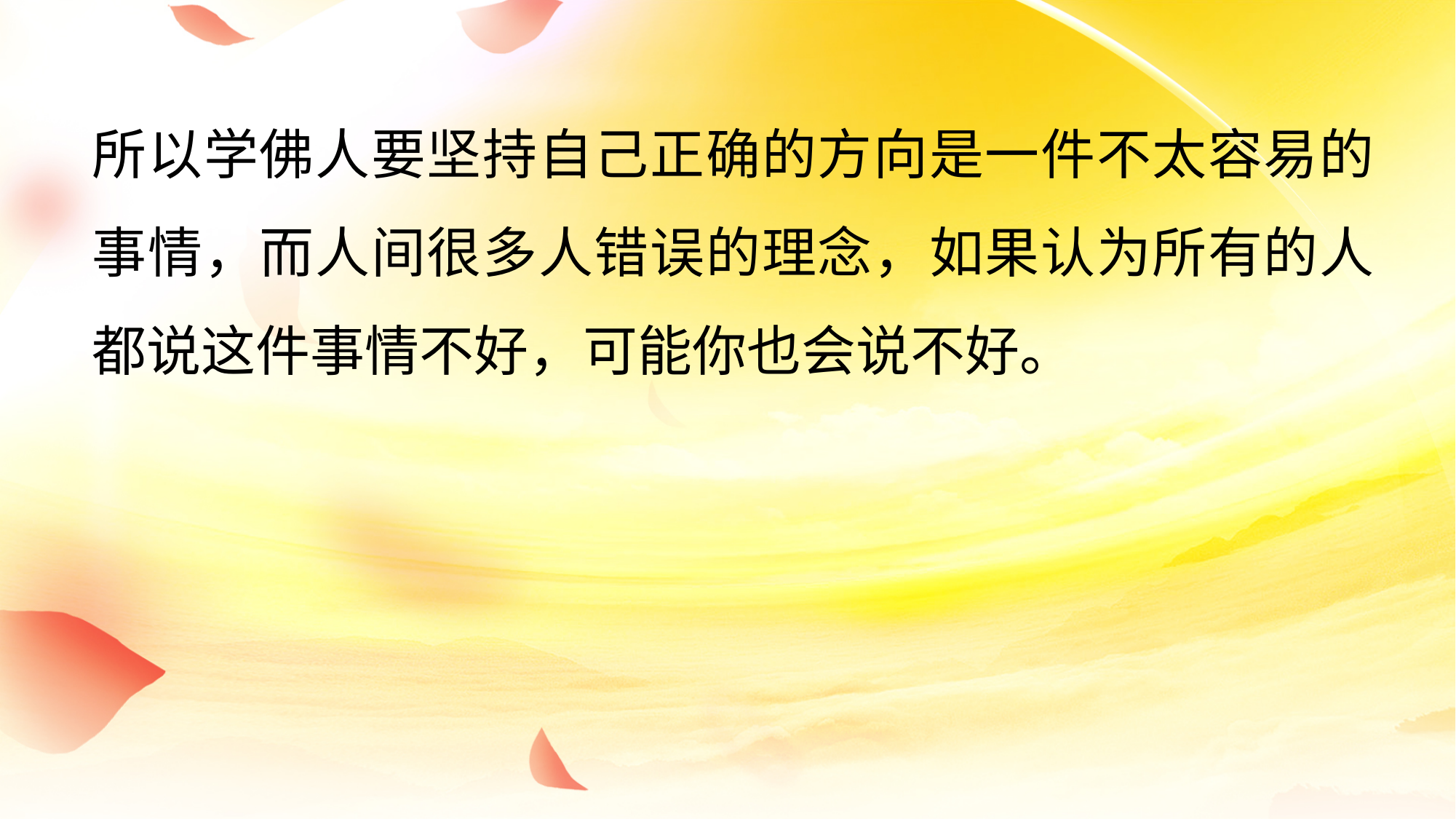

所以学佛人要坚持自己正确的方向是一件不太容易的事情，而人间很多人错误的理念，如果认为所有的人都说这件事情不好，可能你也会说不好。